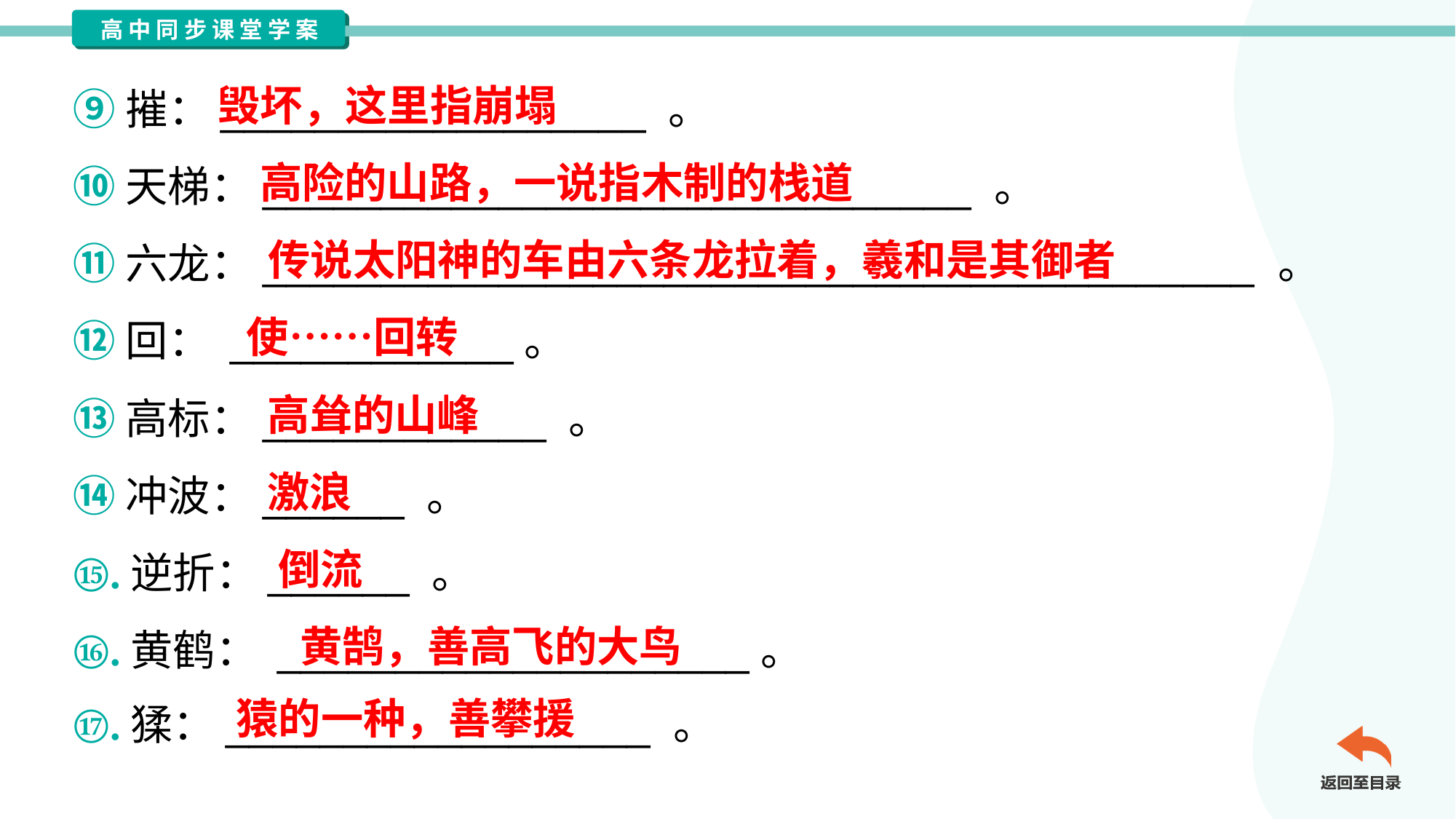

毁坏，这里指崩塌
⑨摧：__________________ 。
⑩天梯：______________________________ 。
⑪六龙：__________________________________________ 。
⑫回： ____________。
⑬高标：____________ 。
⑭冲波：______ 。
⑮.逆折：______ 。
⑯.黄鹤： ____________________。
⑰.猱：__________________ 。
高险的山路，一说指木制的栈道
传说太阳神的车由六条龙拉着，羲和是其御者
使……回转
高耸的山峰
激浪
倒流
黄鹄，善高飞的大鸟
猿的一种，善攀援